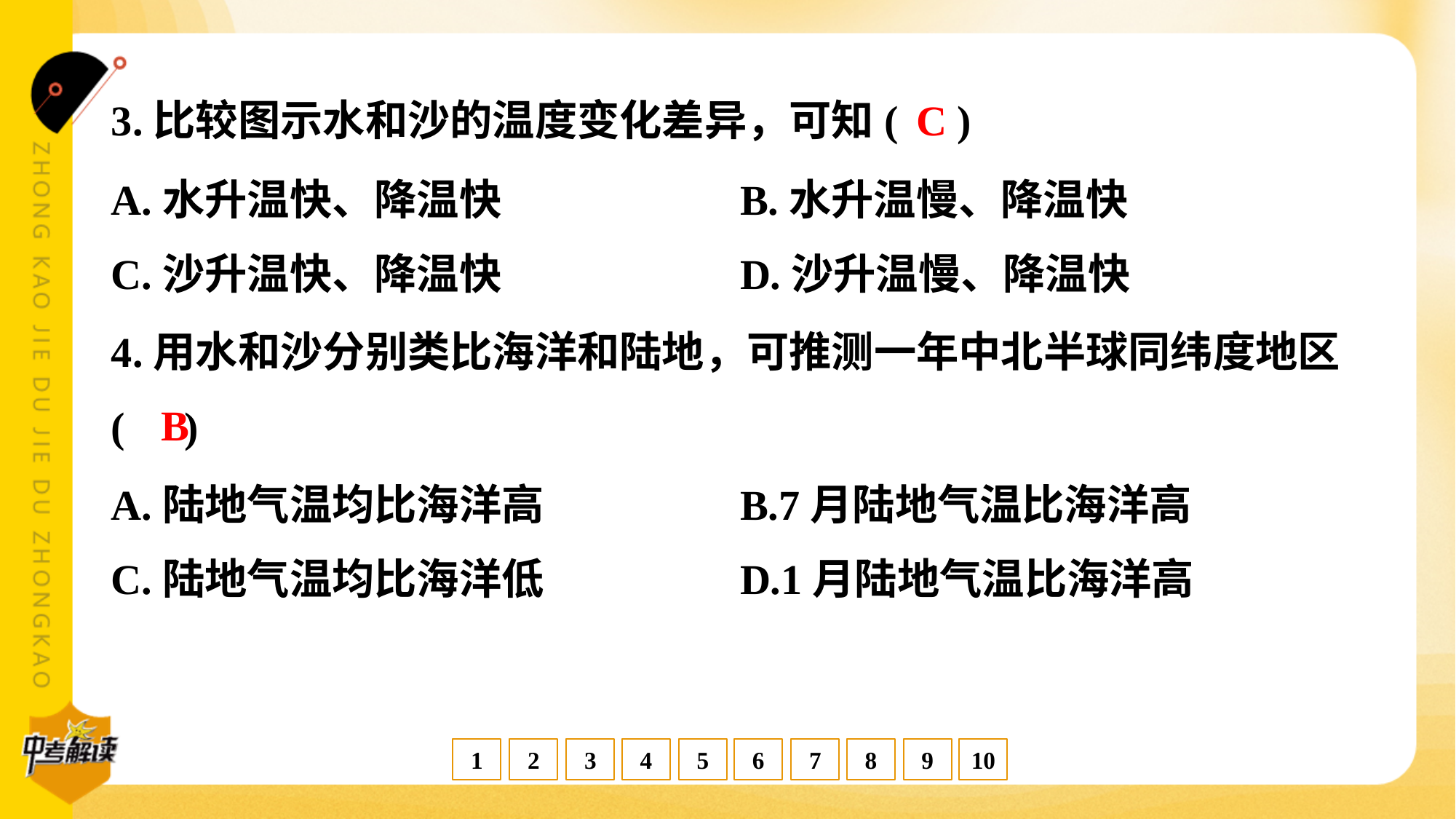

C
3.比较图示水和沙的温度变化差异，可知(     )
A.水升温快、降温快	B.水升温慢、降温快
C.沙升温快、降温快	D.沙升温慢、降温快
4.用水和沙分别类比海洋和陆地，可推测一年中北半球同纬度地区
(     )
B
A.陆地气温均比海洋高	B.7月陆地气温比海洋高
C.陆地气温均比海洋低	D.1月陆地气温比海洋高